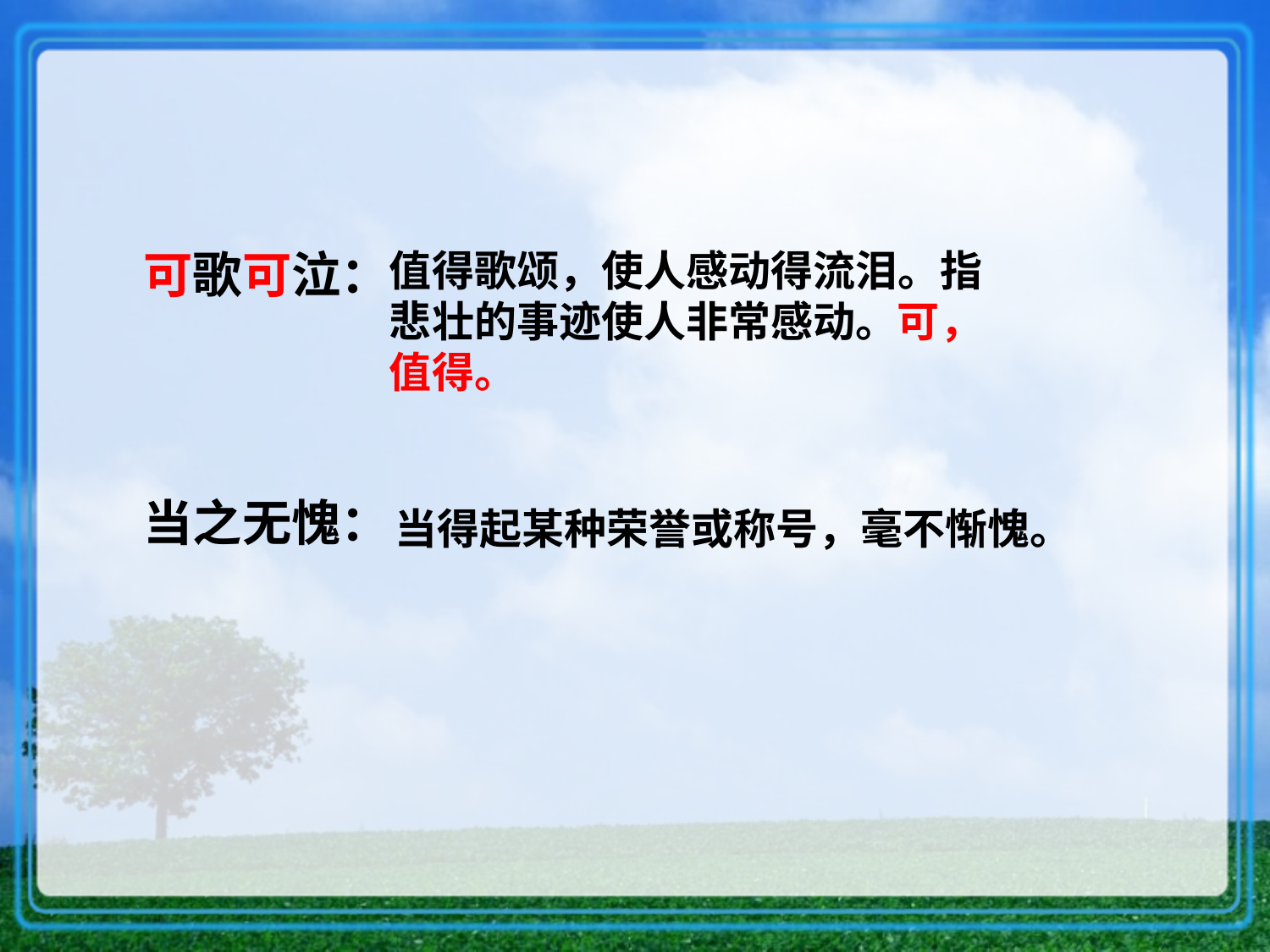

可歌可泣：
值得歌颂，使人感动得流泪。指悲壮的事迹使人非常感动。可，值得。
当之无愧：
当得起某种荣誉或称号，毫不惭愧。